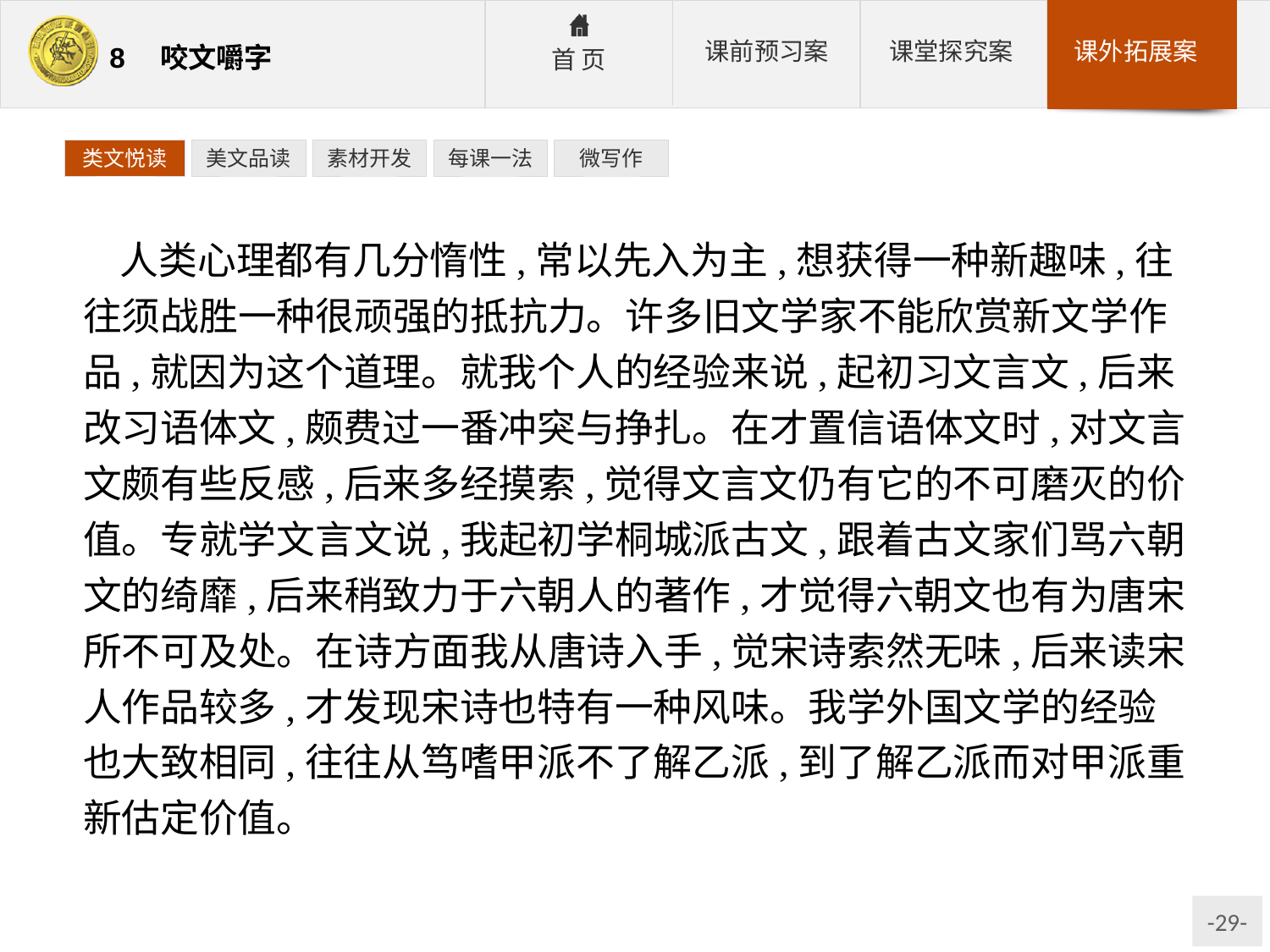

类文悦读
美文品读
素材开发
每课一法
微写作
人类心理都有几分惰性,常以先入为主,想获得一种新趣味,往往须战胜一种很顽强的抵抗力。许多旧文学家不能欣赏新文学作品,就因为这个道理。就我个人的经验来说,起初习文言文,后来改习语体文,颇费过一番冲突与挣扎。在才置信语体文时,对文言文颇有些反感,后来多经摸索,觉得文言文仍有它的不可磨灭的价值。专就学文言文说,我起初学桐城派古文,跟着古文家们骂六朝文的绮靡,后来稍致力于六朝人的著作,才觉得六朝文也有为唐宋所不可及处。在诗方面我从唐诗入手,觉宋诗索然无味,后来读宋人作品较多,才发现宋诗也特有一种风味。我学外国文学的经验也大致相同,往往从笃嗜甲派不了解乙派,到了解乙派而对甲派重新估定价值。